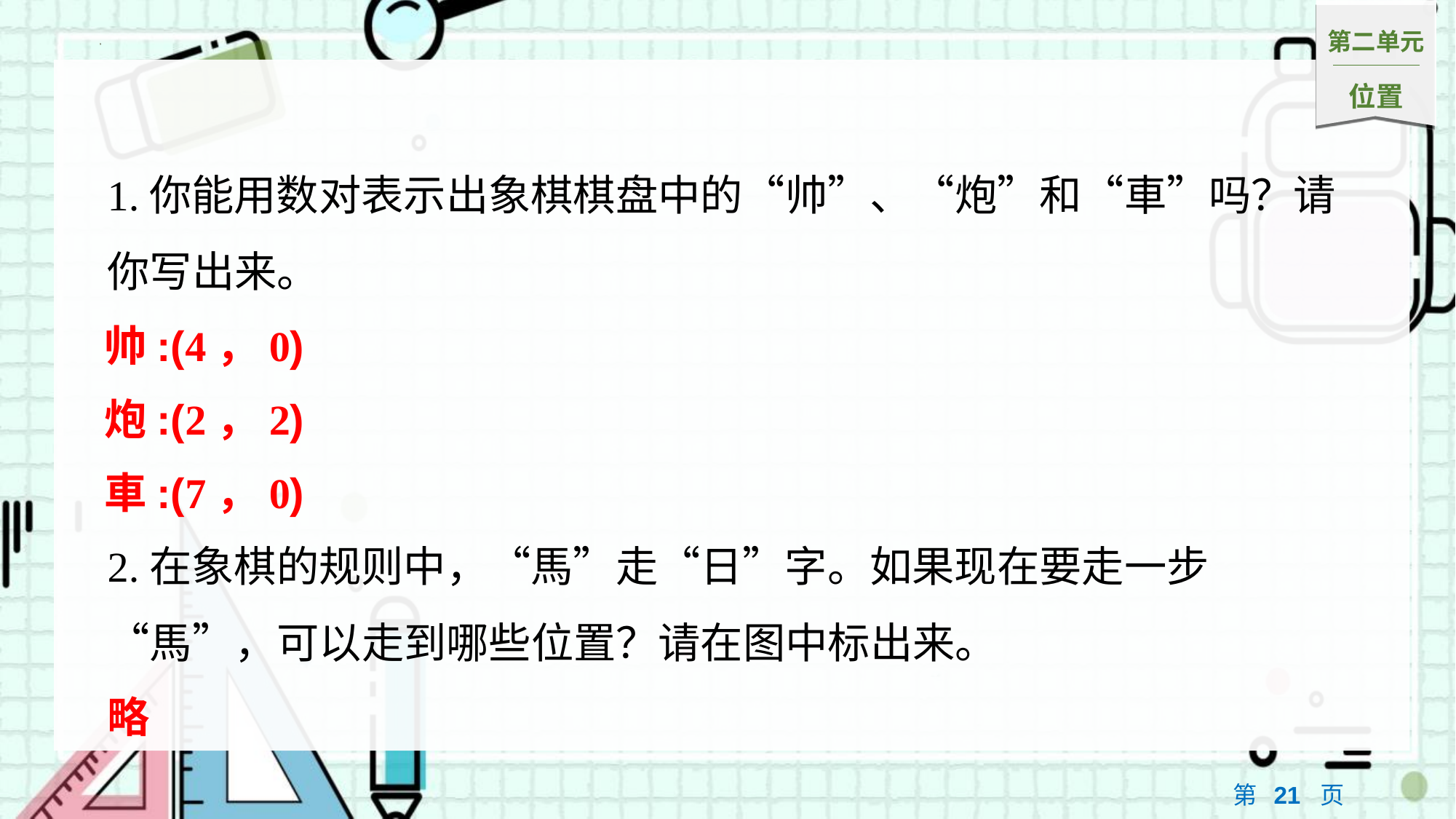

1.你能用数对表示出象棋棋盘中的“帅”、“炮”和“車”吗？请你写出来。
帅:(4，0)
炮:(2，2)
車:(7，0)
2.在象棋的规则中，“馬”走“日”字。如果现在要走一步“馬”，可以走到哪些位置？请在图中标出来。
略